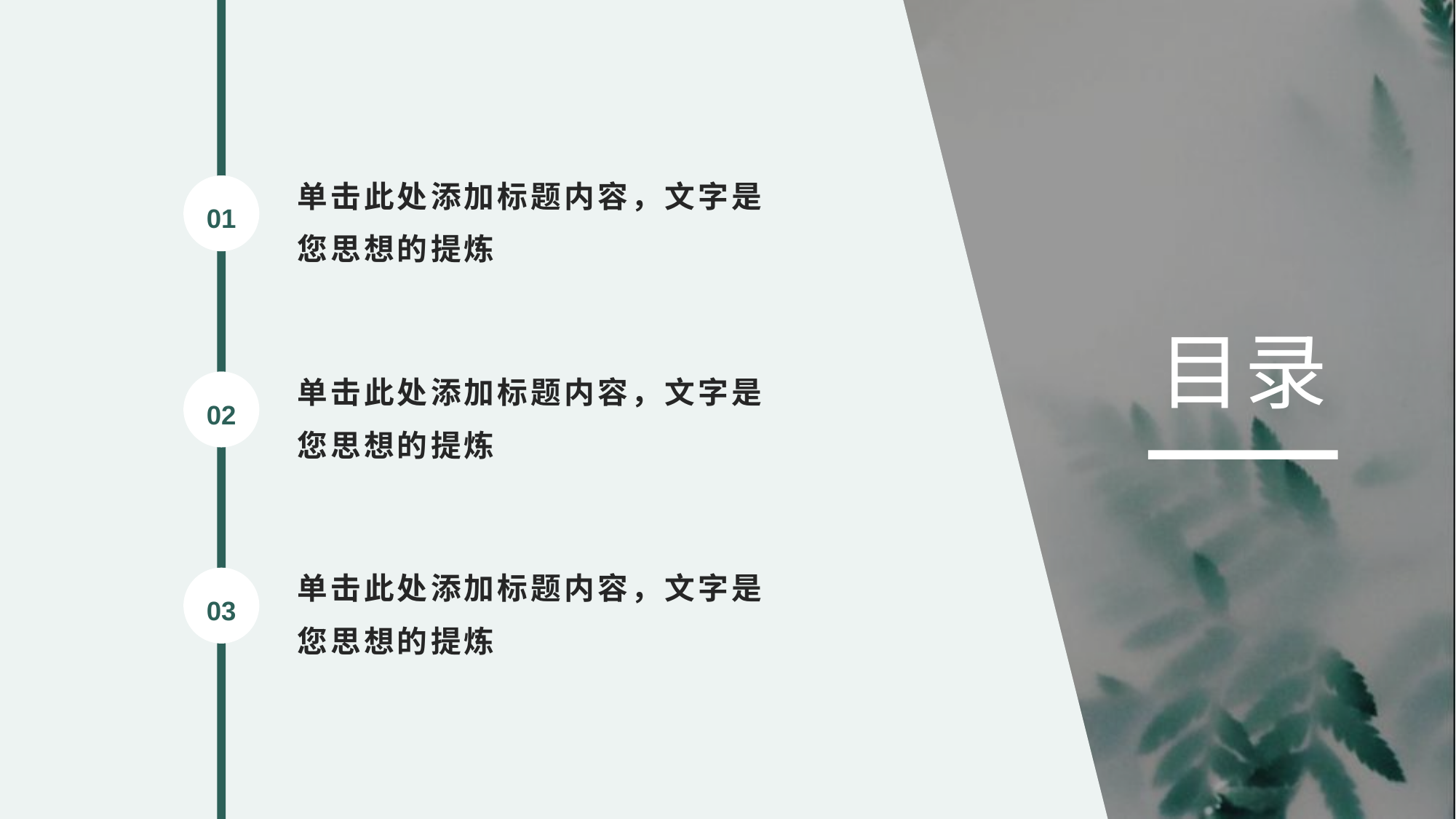

单击此处添加标题内容，文字是您思想的提炼
01
目录
单击此处添加标题内容，文字是您思想的提炼
02

单击此处添加标题内容，文字是您思想的提炼
03